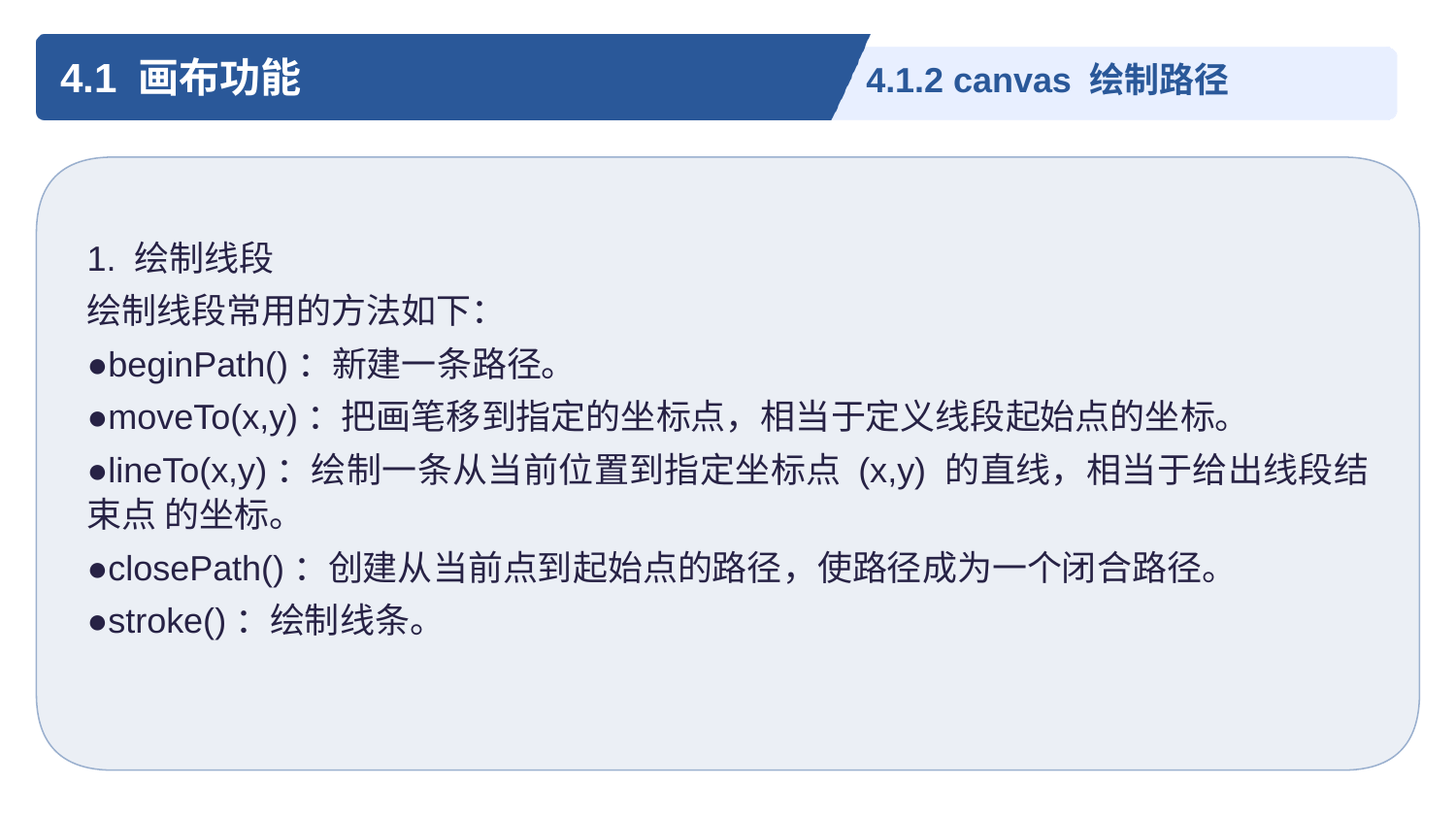

4.1 画布功能
4.1.2 canvas 绘制路径

1. 绘制线段
绘制线段常用的方法如下：
●beginPath()：新建一条路径。
●moveTo(x,y)：把画笔移到指定的坐标点，相当于定义线段起始点的坐标。
●lineTo(x,y)：绘制一条从当前位置到指定坐标点 (x,y) 的直线，相当于给出线段结束点 的坐标。
●closePath()：创建从当前点到起始点的路径，使路径成为一个闭合路径。
●stroke()：绘制线条。